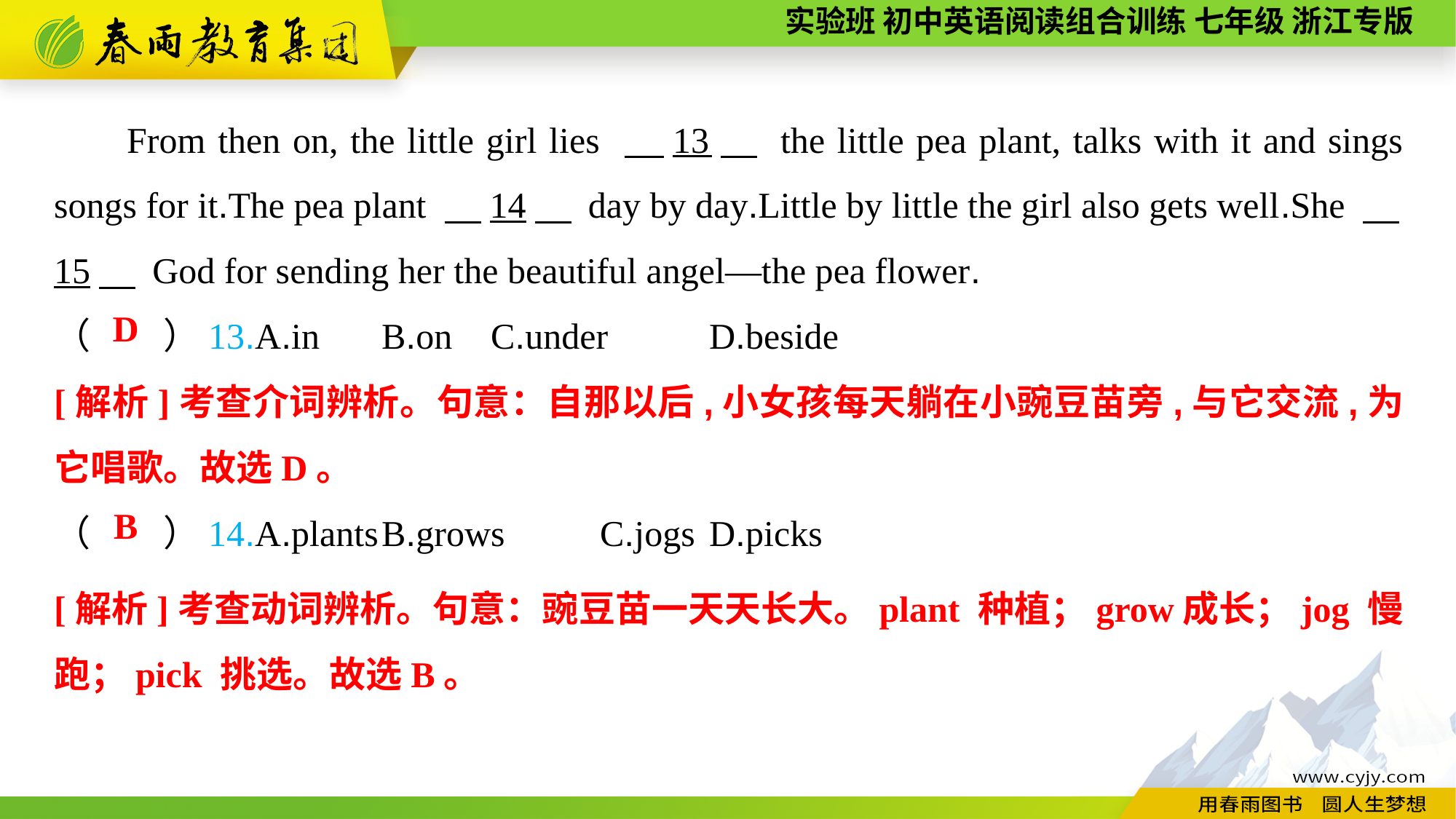

From then on, the little girl lies 　13　 the little pea plant, talks with it and sings songs for it.The pea plant 　14　 day by day.Little by little the girl also gets well.She 　15　 God for sending her the beautiful angel—the pea flower.
（　　）13.A.in	B.on	C.under	D.beside

（　　）14.A.plants	B.grows	C.jogs	D.picks
D
[解析]考查介词辨析。句意：自那以后,小女孩每天躺在小豌豆苗旁,与它交流,为它唱歌。故选D。
B
[解析]考查动词辨析。句意：豌豆苗一天天长大。plant 种植；grow成长；jog 慢跑；pick 挑选。故选B。